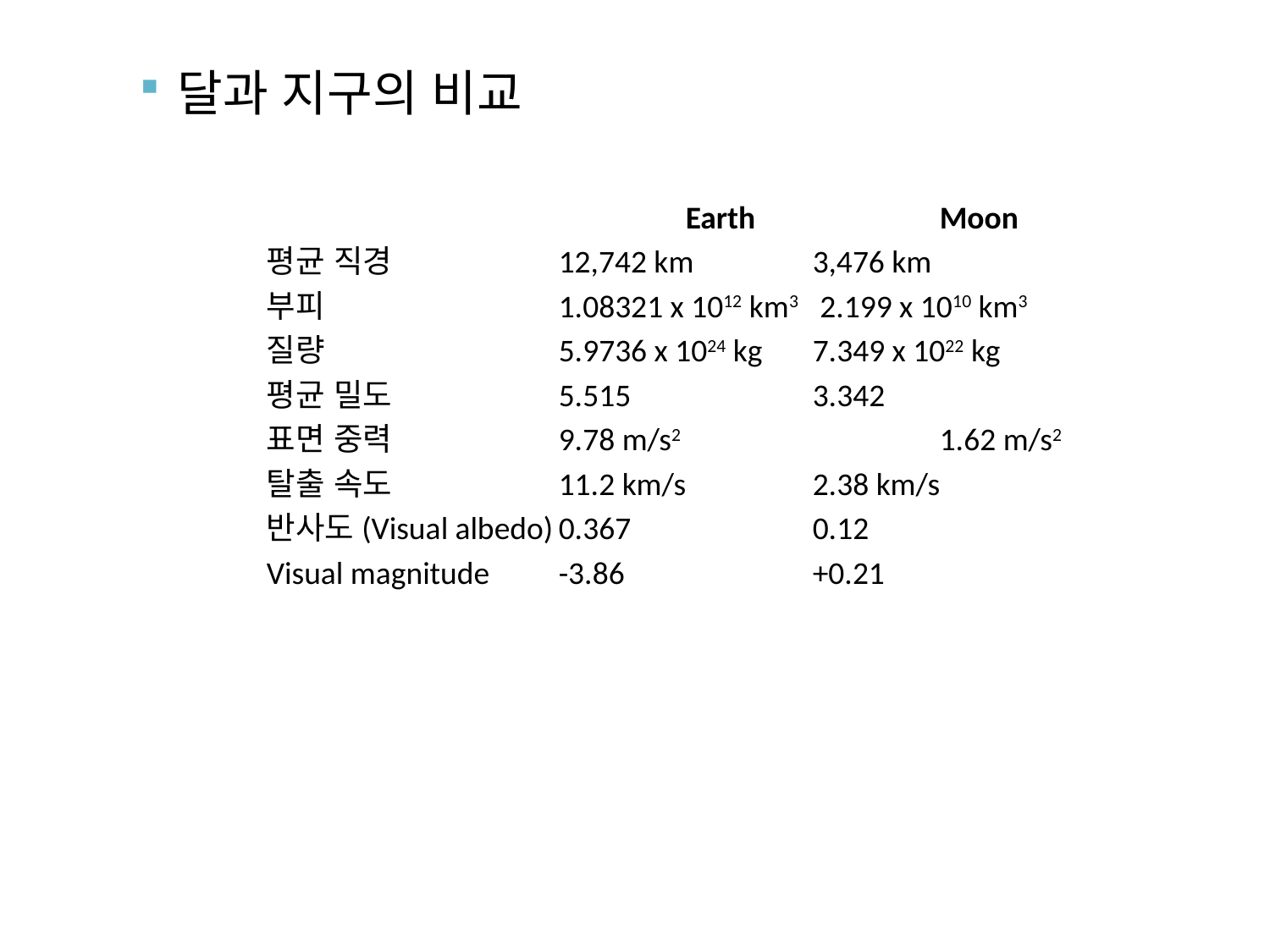

달과 지구의 비교

				Earth 		Moon
평균 직경 		12,742 km 	3,476 km
부피 		1.08321 x 1012 km3   2.199 x 1010 km3
질량 		5.9736 x 1024 kg 	7.349 x 1022 kg
평균 밀도 		5.515 		3.342
표면 중력 		9.78 m/s2 		1.62 m/s2
탈출 속도 		11.2 km/s 	2.38 km/s
반사도(Visual albedo)	0.367 		0.12
Visual magnitude     	-3.86 		+0.21